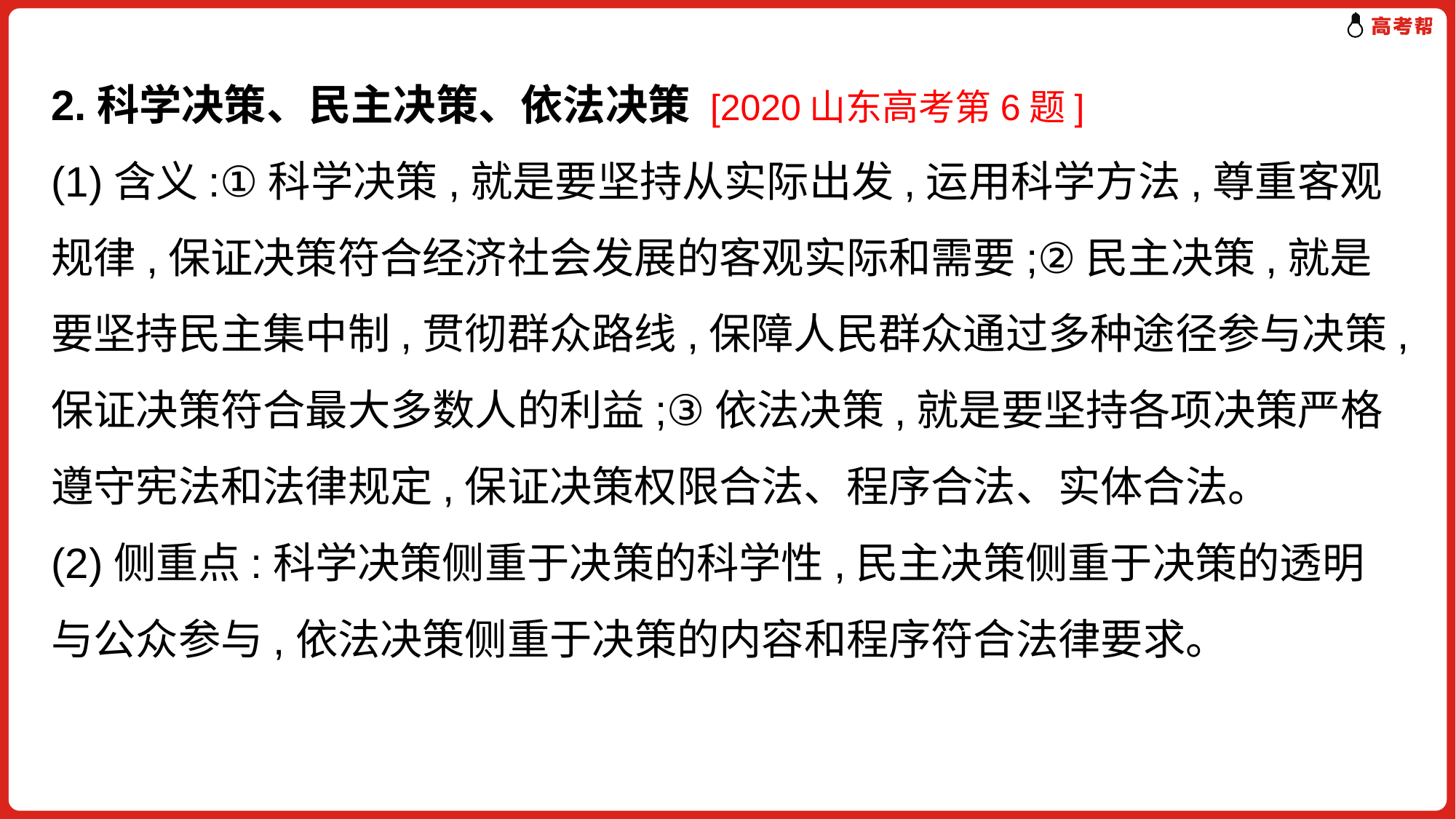

# 2.科学决策、民主决策、依法决策 [2020山东高考第6题] (1)含义:①科学决策,就是要坚持从实际出发,运用科学方法,尊重客观规律,保证决策符合经济社会发展的客观实际和需要;②民主决策,就是要坚持民主集中制,贯彻群众路线,保障人民群众通过多种途径参与决策,保证决策符合最大多数人的利益;③依法决策,就是要坚持各项决策严格遵守宪法和法律规定,保证决策权限合法、程序合法、实体合法。 (2)侧重点:科学决策侧重于决策的科学性,民主决策侧重于决策的透明与公众参与,依法决策侧重于决策的内容和程序符合法律要求。